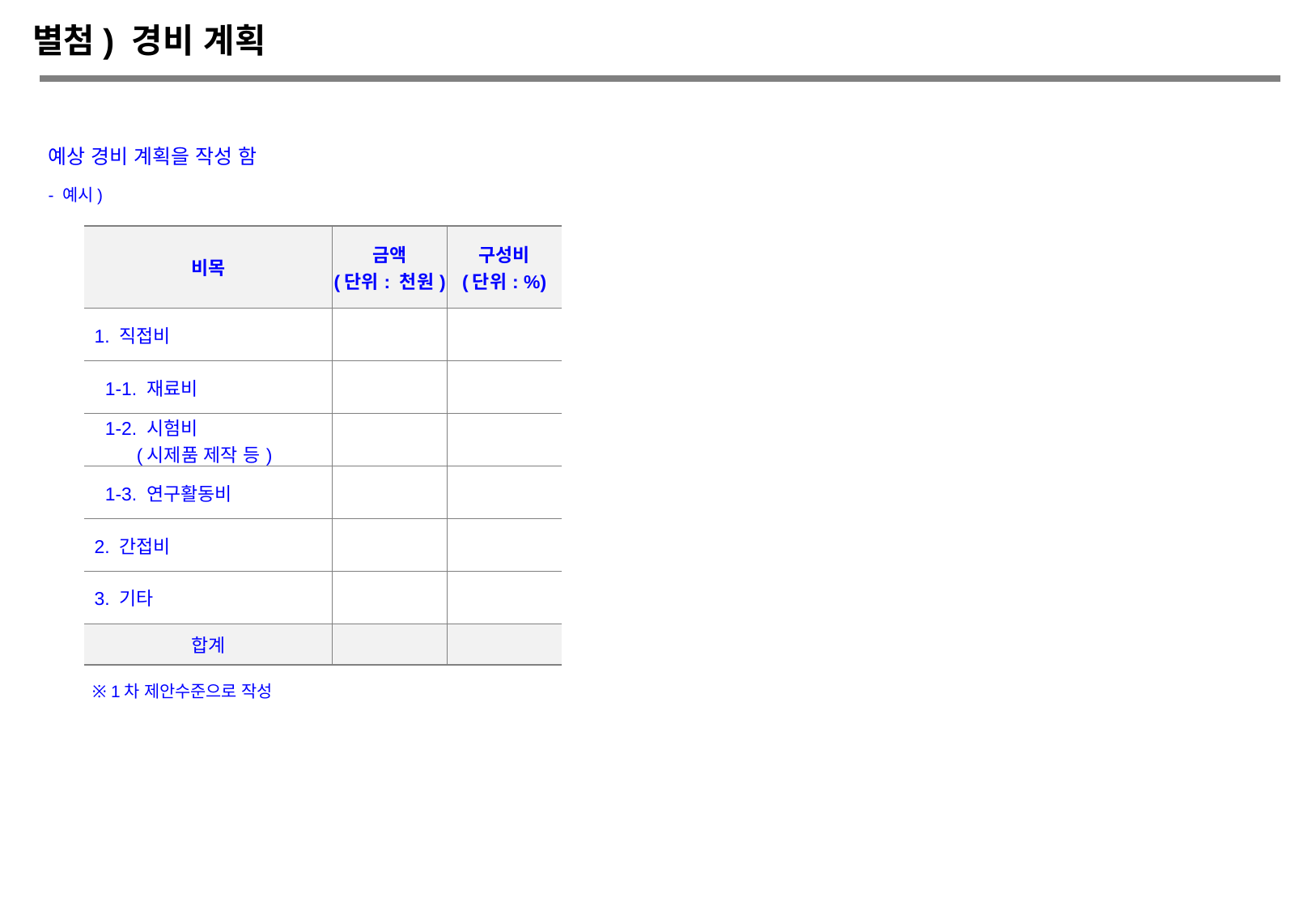

별첨) 경비 계획
예상 경비 계획을 작성 함
- 예시)
| 비목 | 금액 (단위: 천원) | 구성비 (단위: %) |
| --- | --- | --- |
| 1. 직접비 |  |  |
| 1-1. 재료비 |  |  |
| 1-2. 시험비 (시제품 제작 등) |  |  |
| 1-3. 연구활동비 |  |  |
| 2. 간접비 |  |  |
| 3. 기타 |  |  |
| 합계 |  |  |
※ 1차 제안수준으로 작성